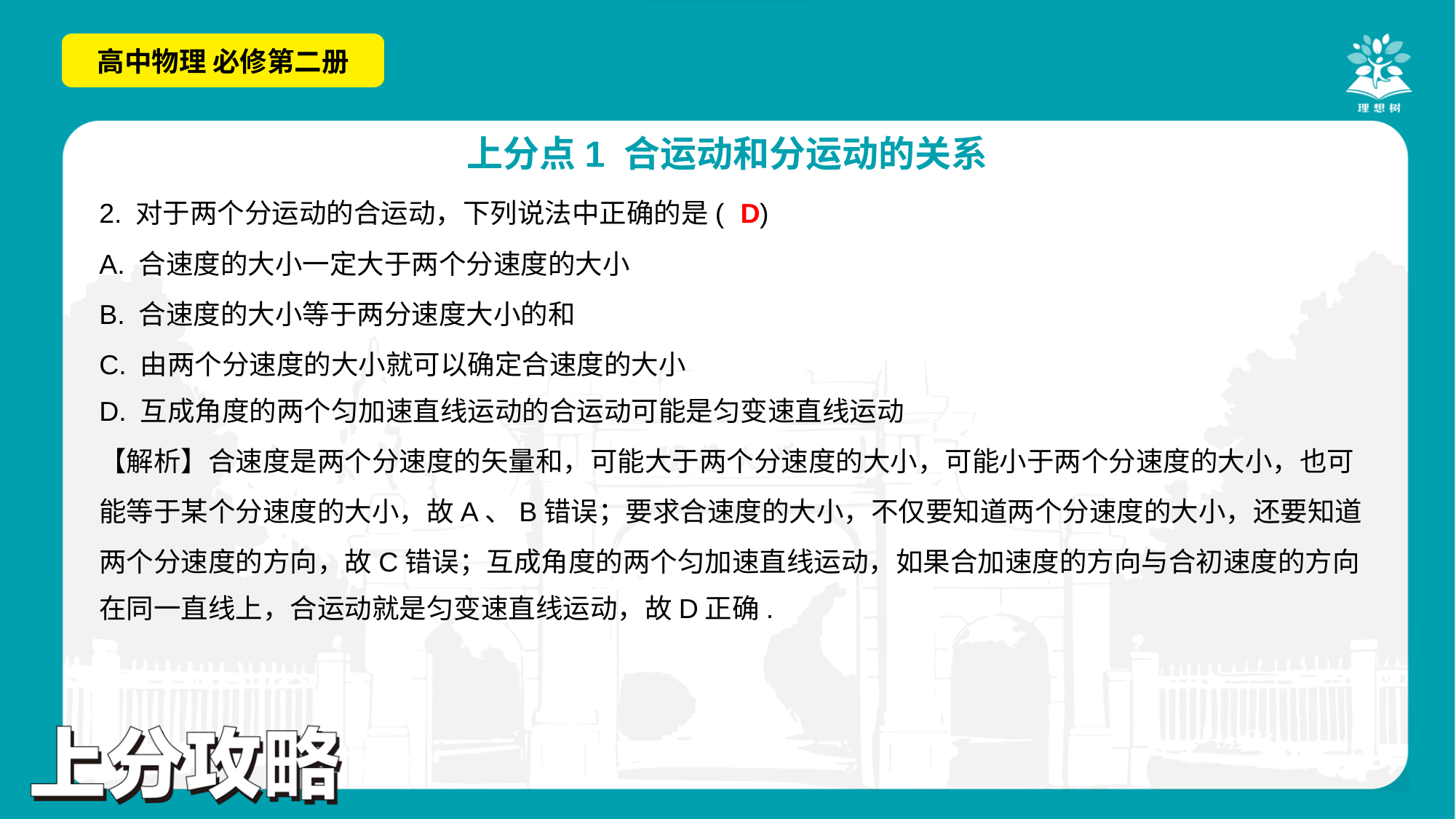

D
2. 对于两个分运动的合运动，下列说法中正确的是(     )
A. 合速度的大小一定大于两个分速度的大小
B. 合速度的大小等于两分速度大小的和
C. 由两个分速度的大小就可以确定合速度的大小
D. 互成角度的两个匀加速直线运动的合运动可能是匀变速直线运动
【解析】合速度是两个分速度的矢量和，可能大于两个分速度的大小，可能小于两个分速度的大小，也可
能等于某个分速度的大小，故A、B错误；要求合速度的大小，不仅要知道两个分速度的大小，还要知道
两个分速度的方向，故C错误；互成角度的两个匀加速直线运动，如果合加速度的方向与合初速度的方向
在同一直线上，合运动就是匀变速直线运动，故D正确.